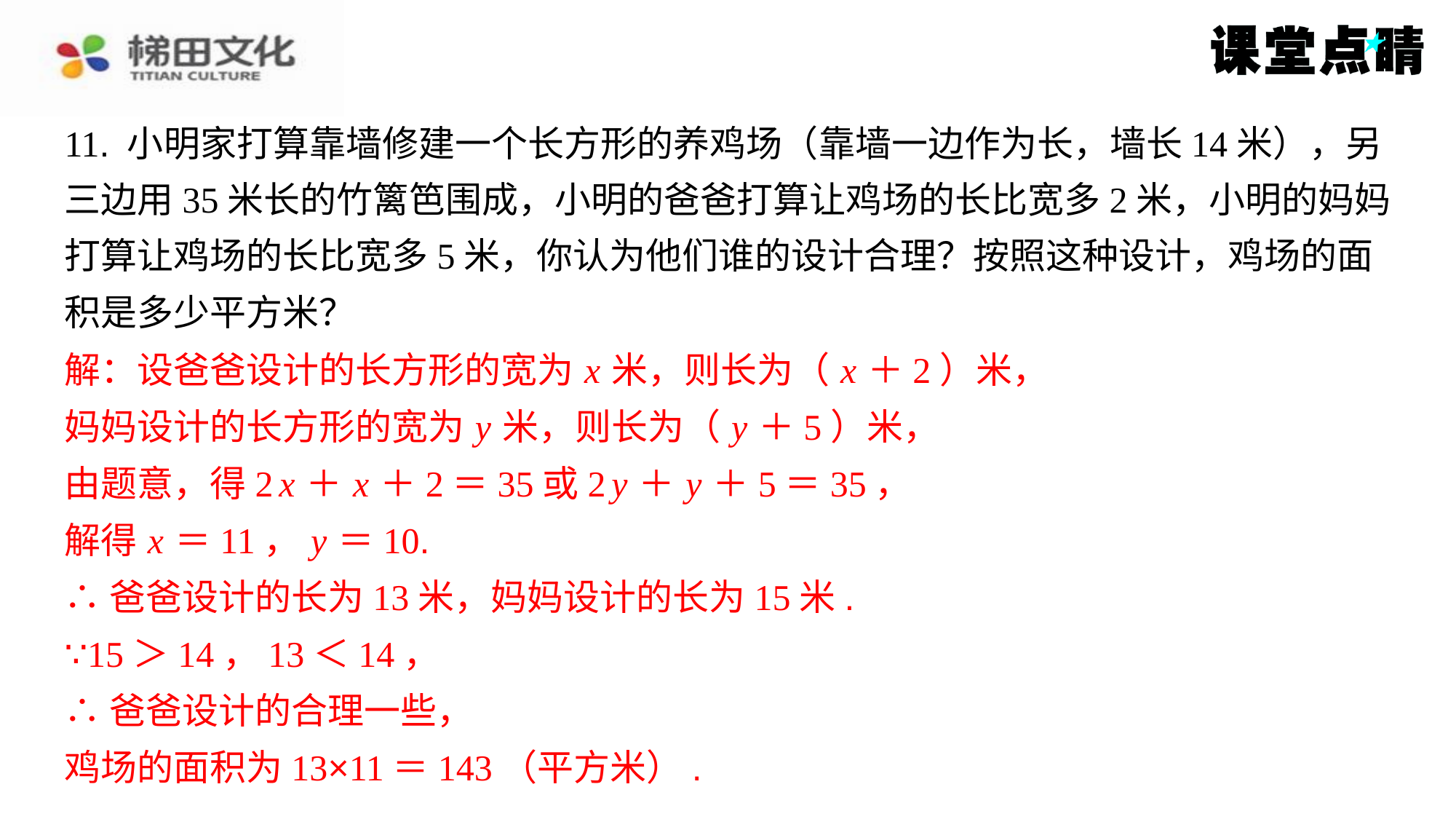

11. 小明家打算靠墙修建一个长方形的养鸡场（靠墙一边作为长，墙长14米），另
三边用35米长的竹篱笆围成，小明的爸爸打算让鸡场的长比宽多2米，小明的妈妈
打算让鸡场的长比宽多5米，你认为他们谁的设计合理？按照这种设计，鸡场的面
积是多少平方米？
解：设爸爸设计的长方形的宽为 x 米，则长为（ x ＋2）米，
妈妈设计的长方形的宽为 y 米，则长为（ y ＋5）米，
由题意，得2 x ＋ x ＋2＝35或2 y ＋ y ＋5＝35，
解得 x ＝11， y ＝10.
∴爸爸设计的长为13米，妈妈设计的长为15米.
∵15＞14，13＜14，
∴爸爸设计的合理一些，
鸡场的面积为13×11＝143（平方米）.
解：设爸爸设计的长方形的宽为 x 米，则长为（ x ＋2）米，
妈妈设计的长方形的宽为 y 米，则长为（ y ＋5）米，
由题意，得2 x ＋ x ＋2＝35或2 y ＋ y ＋5＝35，
解得 x ＝11， y ＝10.
∴爸爸设计的长为13米，妈妈设计的长为15米.
∵15＞14，13＜14，
∴爸爸设计的合理一些，
鸡场的面积为13×11＝143（平方米）.